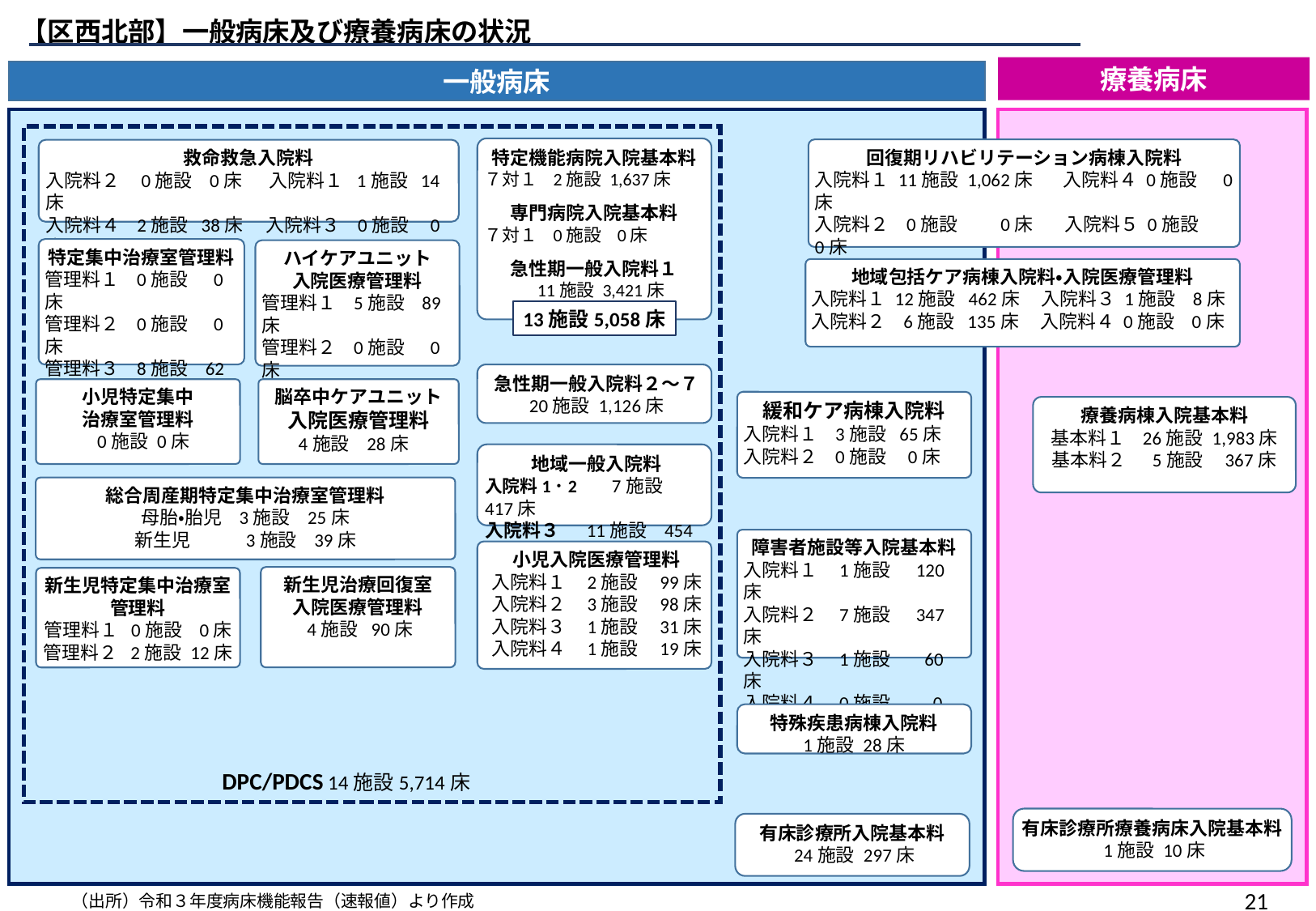

【区西北部】一般病床及び療養病床の状況
療養病床
一般病床

特定機能病院入院基本料
７対１   2施設 1,637床

専門病院入院基本料
７対１   0施設   0床

急性期一般入院料１
             11施設 3,421床

回復期リハビリテーション病棟入院料
入院料１ 11施設 1,062床       入院料４ 0施設     0床
入院料２   0施設         0床　   入院料５ 0施設     0床
入院料３   5施設     200床       入院料６ 1施設 110床
救命救急入院料
入院料２    0施設   0床　  入院料１  1施設  14床
入院料４   2施設  38床　 入院料３   0施設    0床
特定集中治療室管理料
管理料１   0施設     0床
管理料２   0施設     0床
管理料３   8施設   62床
管理料４   2施設   20床
ハイケアユニット
入院医療管理料
管理料１   5施設   89床
管理料２   0施設     0床
地域包括ケア病棟入院料・入院医療管理料
入院料１ 12施設  462床     入院料３ 1施設   8床
入院料２   6施設  135床     入院料４ 0施設   0床
13施設5,058床
急性期一般入院料２～７
20施設 1,126床
小児特定集中
治療室管理料
             0施設 0床
脳卒中ケアユニット
入院医療管理料
        4施設   28床
緩和ケア病棟入院料
入院料１   3施設  65床
入院料２   0施設    0床
療養病棟入院基本料
基本料１   26施設 1,983床
基本料２     5施設    367床
地域一般入院料
入院料1･2　  7施設   417床
入院料３　 11施設   454床
総合周産期特定集中治療室管理料
母胎・胎児   3施設   25床
新生児            3施設   39床

障害者施設等入院基本料
入院料１    1施設     120床
入院料２    7施設     347床
入院料３    1施設       60床
入院料４    0施設         0床
小児入院医療管理料
入院料１    2施設    99床
入院料２    3施設    98床
入院料３    1施設    31床
入院料４    1施設    19床
新生児治療回復室
入院医療管理料
 4施設  90床
新生児特定集中治療室
管理料
管理料１  0施設   0床
管理料２  2施設 12床
特殊疾患病棟入院料
1施設 28床
DPC/PDCS 14施設5,714床
有床診療所療養病床入院基本料
 1施設 10床
有床診療所入院基本料
 24施設 297床
21
（出所）令和３年度病床機能報告（速報値）より作成